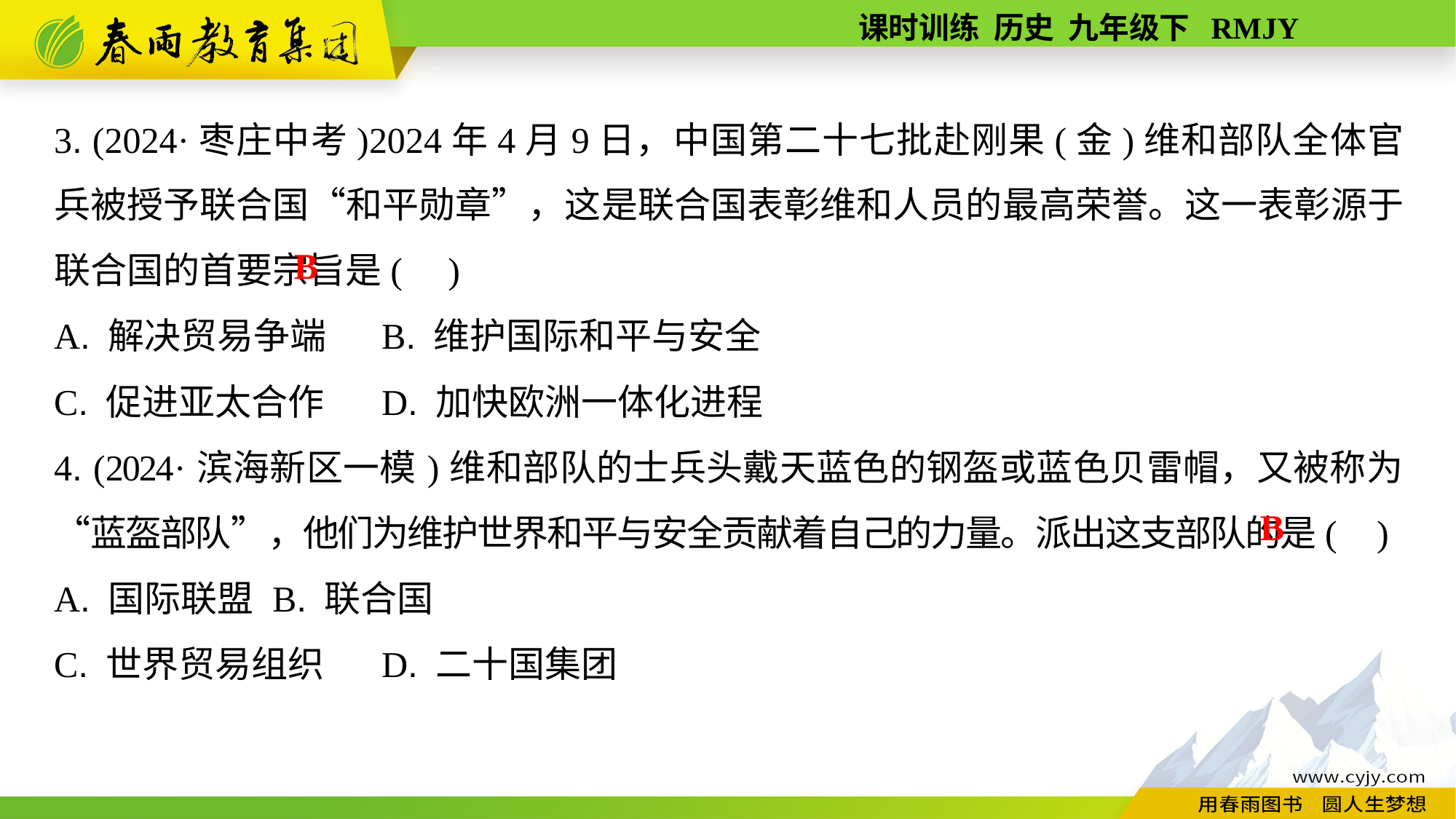

3. (2024·枣庄中考)2024年4月9日，中国第二十七批赴刚果(金)维和部队全体官兵被授予联合国“和平勋章”，这是联合国表彰维和人员的最高荣誉。这一表彰源于联合国的首要宗旨是(     )
A. 解决贸易争端	B. 维护国际和平与安全
C. 促进亚太合作	D. 加快欧洲一体化进程
4. (2024·滨海新区一模)维和部队的士兵头戴天蓝色的钢盔或蓝色贝雷帽，又被称为“蓝盔部队”，他们为维护世界和平与安全贡献着自己的力量。派出这支部队的是(     )
A. 国际联盟	B. 联合国
C. 世界贸易组织	D. 二十国集团
B
B